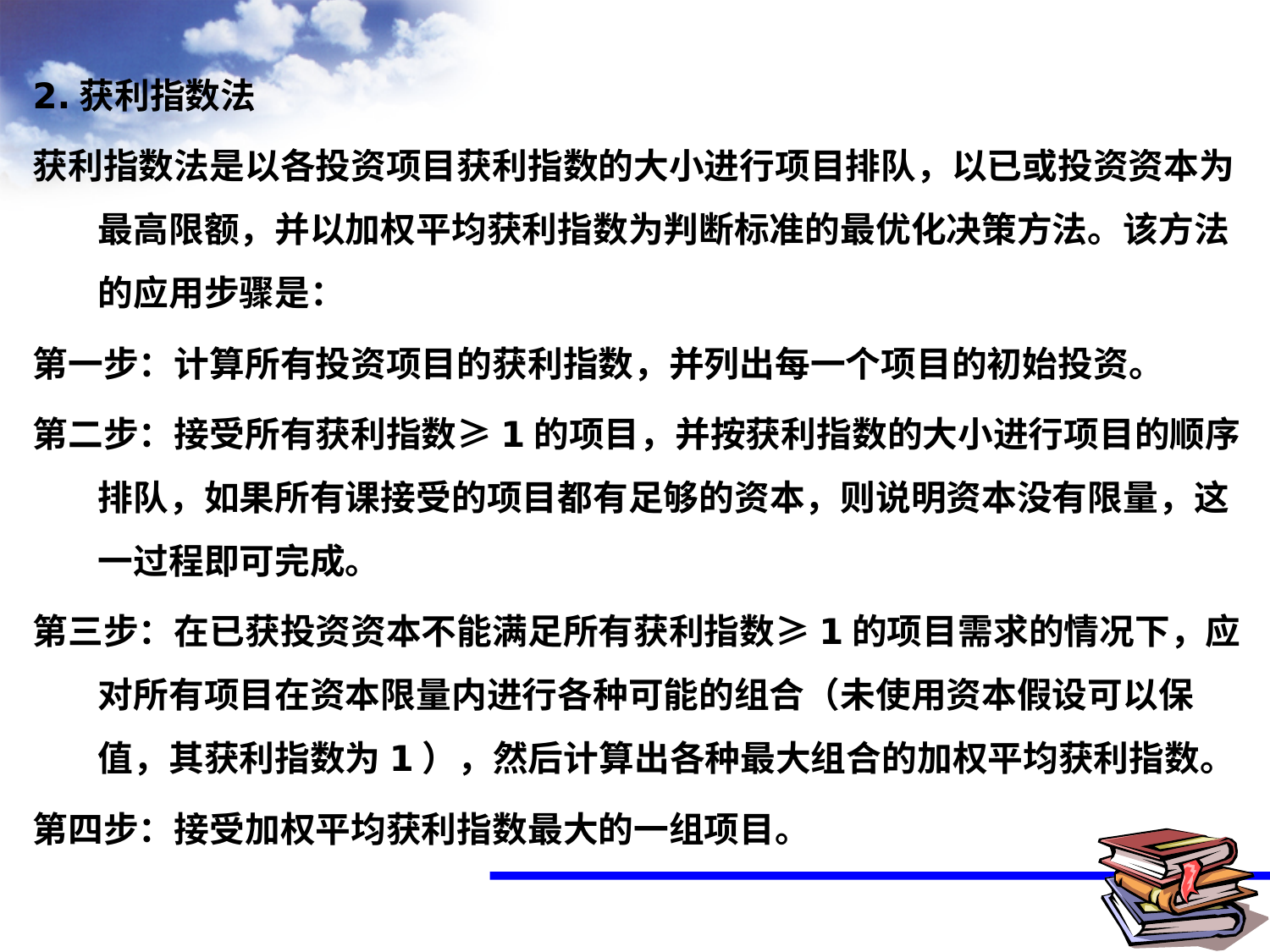

2.获利指数法
获利指数法是以各投资项目获利指数的大小进行项目排队，以已或投资资本为最高限额，并以加权平均获利指数为判断标准的最优化决策方法。该方法的应用步骤是：
第一步：计算所有投资项目的获利指数，并列出每一个项目的初始投资。
第二步：接受所有获利指数≥1的项目，并按获利指数的大小进行项目的顺序排队，如果所有课接受的项目都有足够的资本，则说明资本没有限量，这一过程即可完成。
第三步：在已获投资资本不能满足所有获利指数≥1的项目需求的情况下，应对所有项目在资本限量内进行各种可能的组合（未使用资本假设可以保值，其获利指数为1），然后计算出各种最大组合的加权平均获利指数。
第四步：接受加权平均获利指数最大的一组项目。